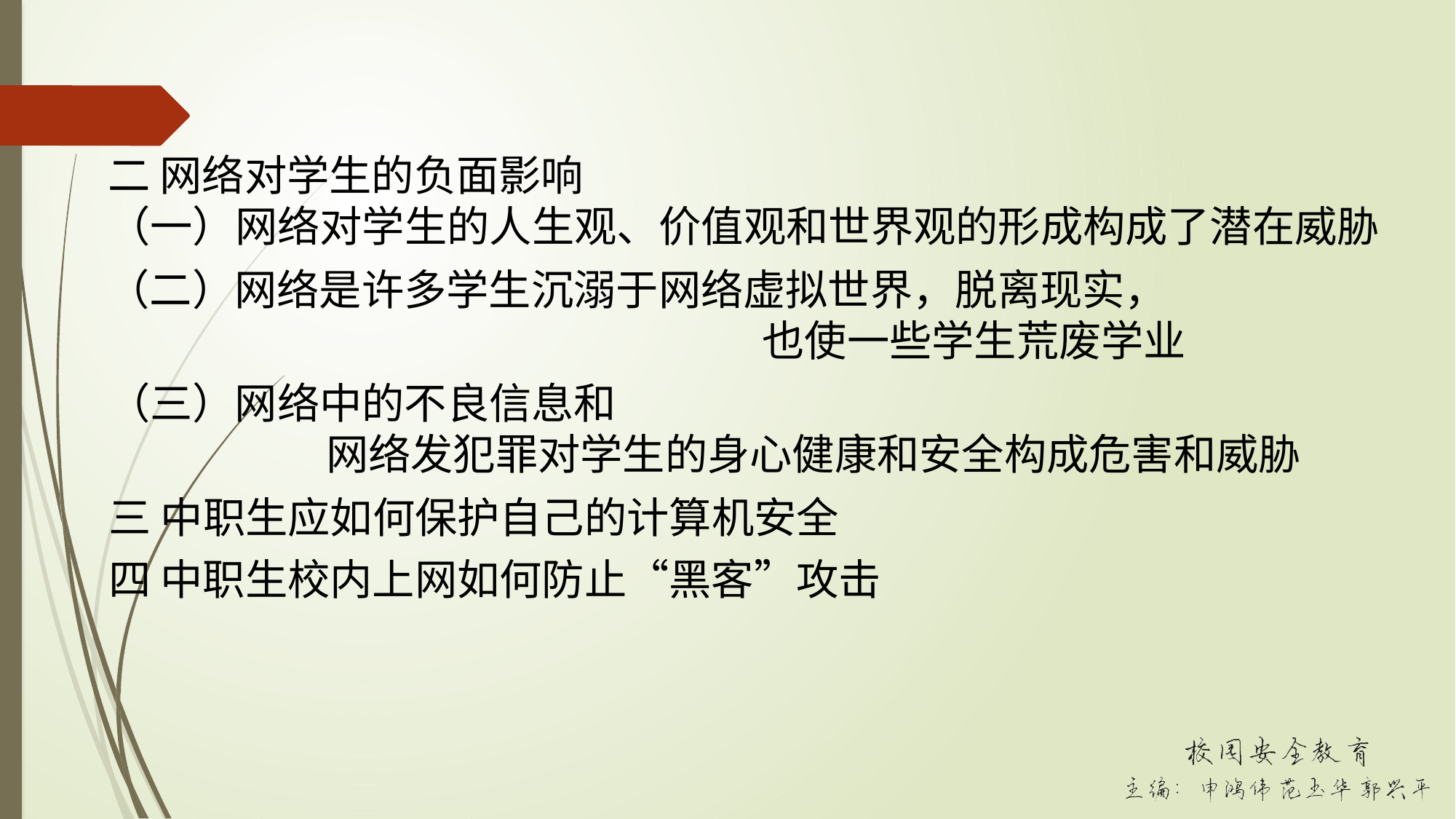

二 网络对学生的负面影响
（一）网络对学生的人生观、价值观和世界观的形成构成了潜在威胁
（二）网络是许多学生沉溺于网络虚拟世界，脱离现实，
						也使一些学生荒废学业
（三）网络中的不良信息和
		网络发犯罪对学生的身心健康和安全构成危害和威胁
三 中职生应如何保护自己的计算机安全
四 中职生校内上网如何防止“黑客”攻击